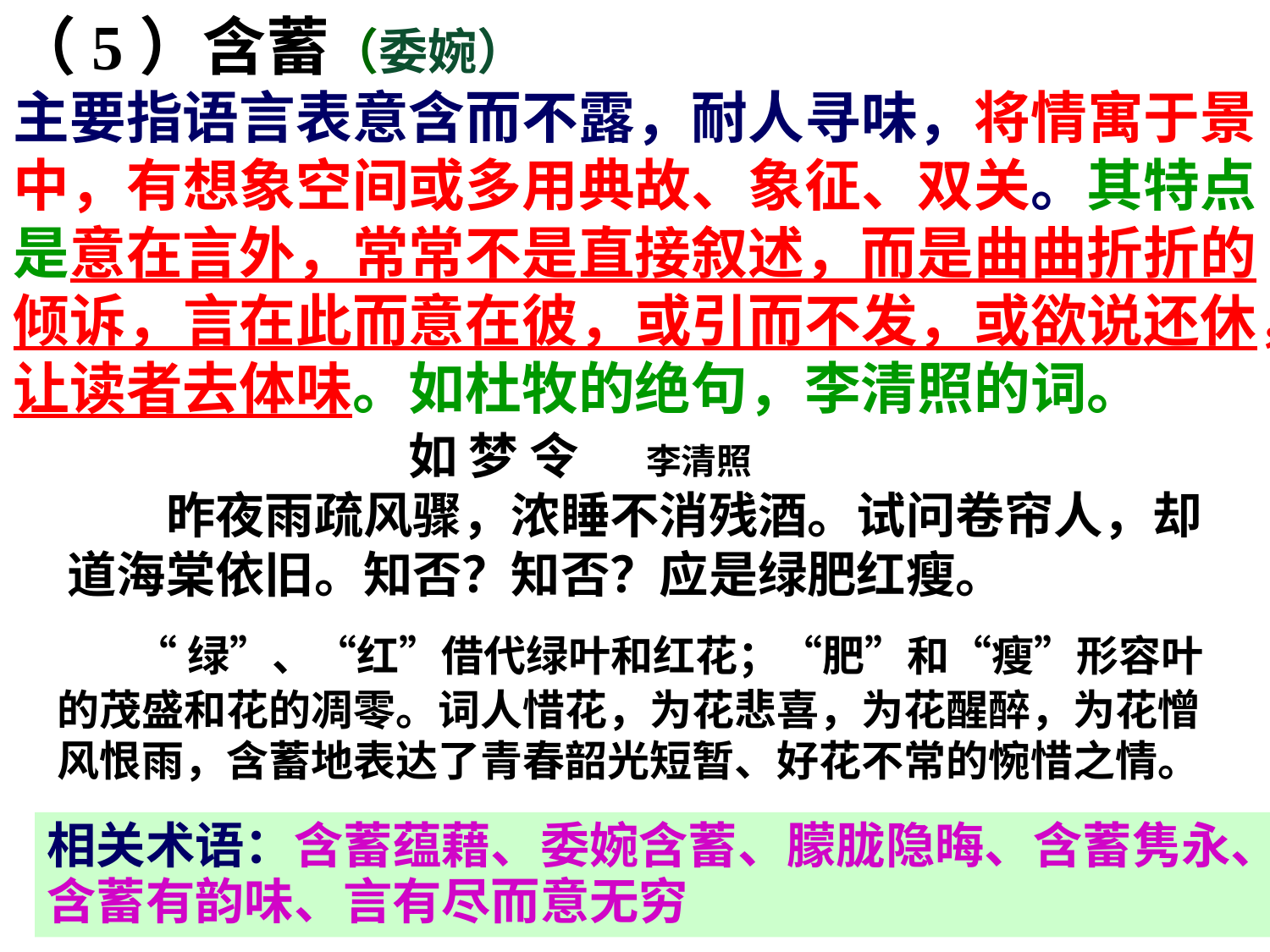

（5）含蓄（委婉）
主要指语言表意含而不露，耐人寻味，将情寓于景中，有想象空间或多用典故、象征、双关。其特点是意在言外，常常不是直接叙述，而是曲曲折折的倾诉，言在此而意在彼，或引而不发，或欲说还休，让读者去体味。如杜牧的绝句，李清照的词。
　　　　　　    如 梦 令      李清照
　　昨夜雨疏风骤，浓睡不消残酒。试问卷帘人，却道海棠依旧。知否？知否？应是绿肥红瘦。
      “绿”、“红”借代绿叶和红花；“肥”和“瘦”形容叶的茂盛和花的凋零。词人惜花，为花悲喜，为花醒醉，为花憎风恨雨，含蓄地表达了青春韶光短暂、好花不常的惋惜之情。
相关术语：含蓄蕴藉、委婉含蓄、朦胧隐晦、含蓄隽永、含蓄有韵味、言有尽而意无穷